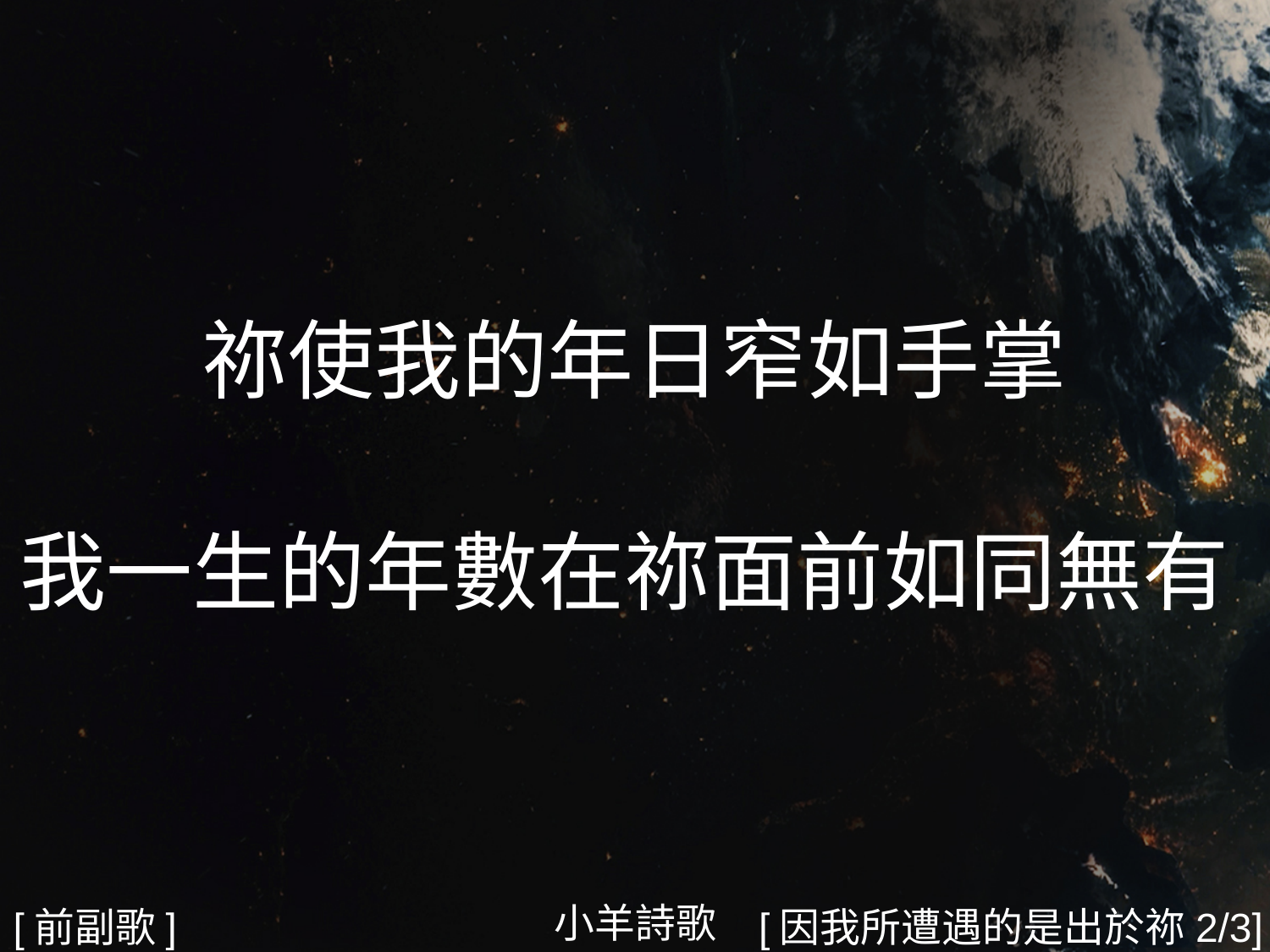

祢使我的年日窄如手掌
我一生的年數在祢面前如同無有
#

小羊詩歌
[前副歌]
[因我所遭遇的是出於祢2/3]